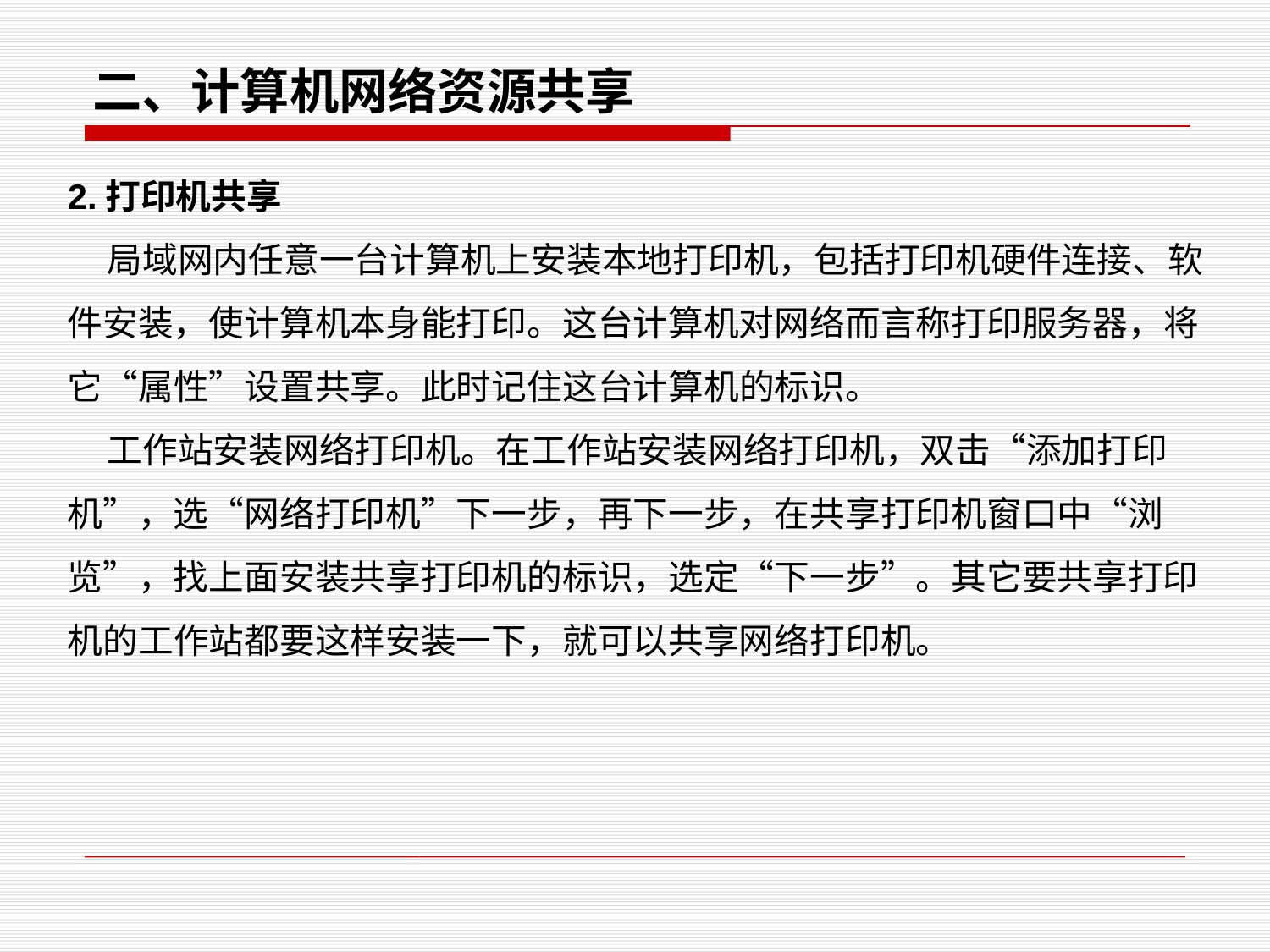

二、计算机网络资源共享
2.打印机共享
    局域网内任意一台计算机上安装本地打印机，包括打印机硬件连接、软件安装，使计算机本身能打印。这台计算机对网络而言称打印服务器，将它“属性”设置共享。此时记住这台计算机的标识。
    工作站安装网络打印机。在工作站安装网络打印机，双击“添加打印机”，选“网络打印机”下一步，再下一步，在共享打印机窗口中“浏览”，找上面安装共享打印机的标识，选定“下一步”。其它要共享打印机的工作站都要这样安装一下，就可以共享网络打印机。
39